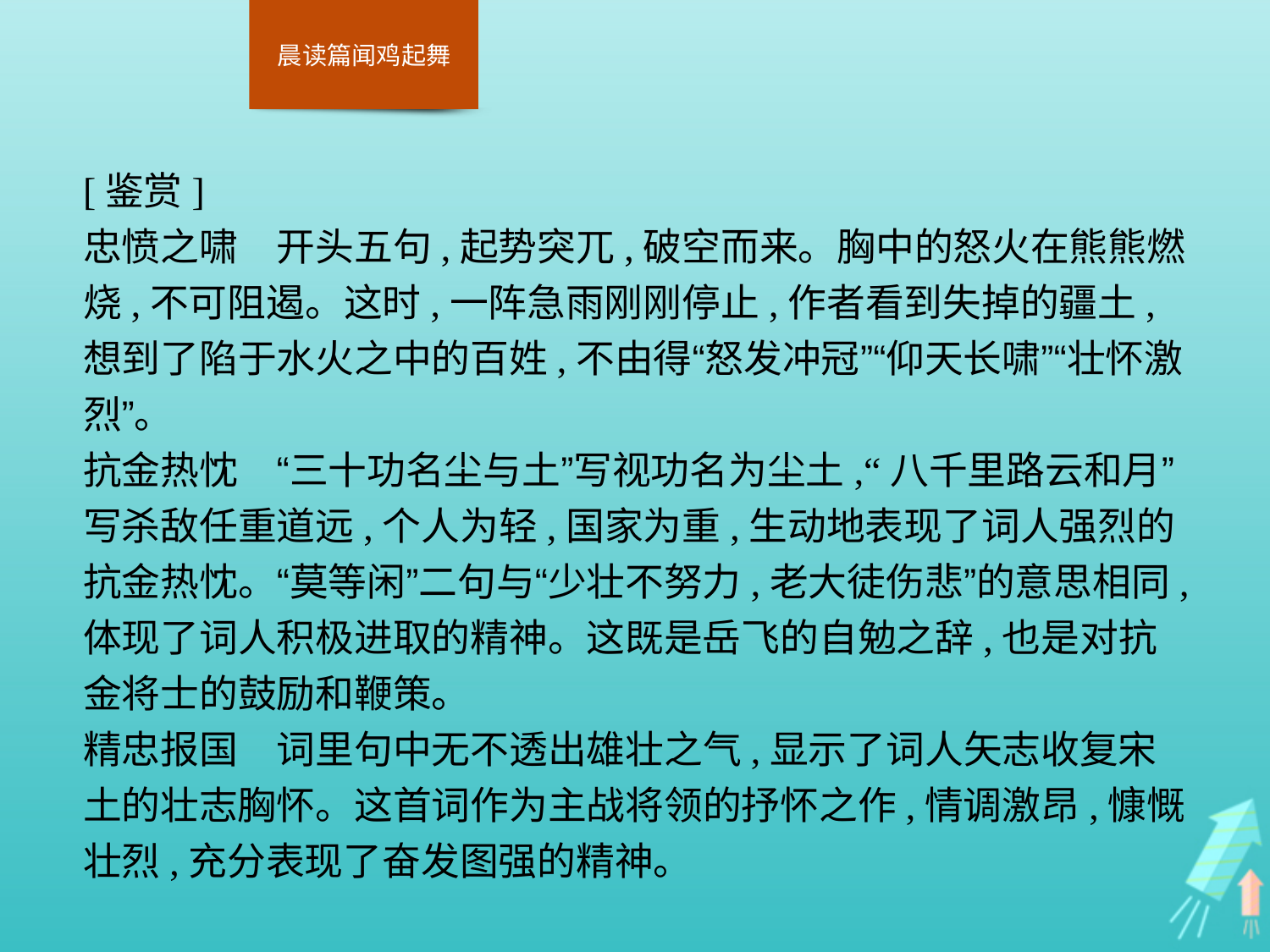

[鉴赏]
忠愤之啸　开头五句,起势突兀,破空而来。胸中的怒火在熊熊燃烧,不可阻遏。这时,一阵急雨刚刚停止,作者看到失掉的疆土,想到了陷于水火之中的百姓,不由得“怒发冲冠”“仰天长啸”“壮怀激烈”。
抗金热忱　“三十功名尘与土”写视功名为尘土,“八千里路云和月”写杀敌任重道远,个人为轻,国家为重,生动地表现了词人强烈的抗金热忱。“莫等闲”二句与“少壮不努力,老大徒伤悲”的意思相同,体现了词人积极进取的精神。这既是岳飞的自勉之辞,也是对抗金将士的鼓励和鞭策。
精忠报国　词里句中无不透出雄壮之气,显示了词人矢志收复宋土的壮志胸怀。这首词作为主战将领的抒怀之作,情调激昂,慷慨壮烈,充分表现了奋发图强的精神。